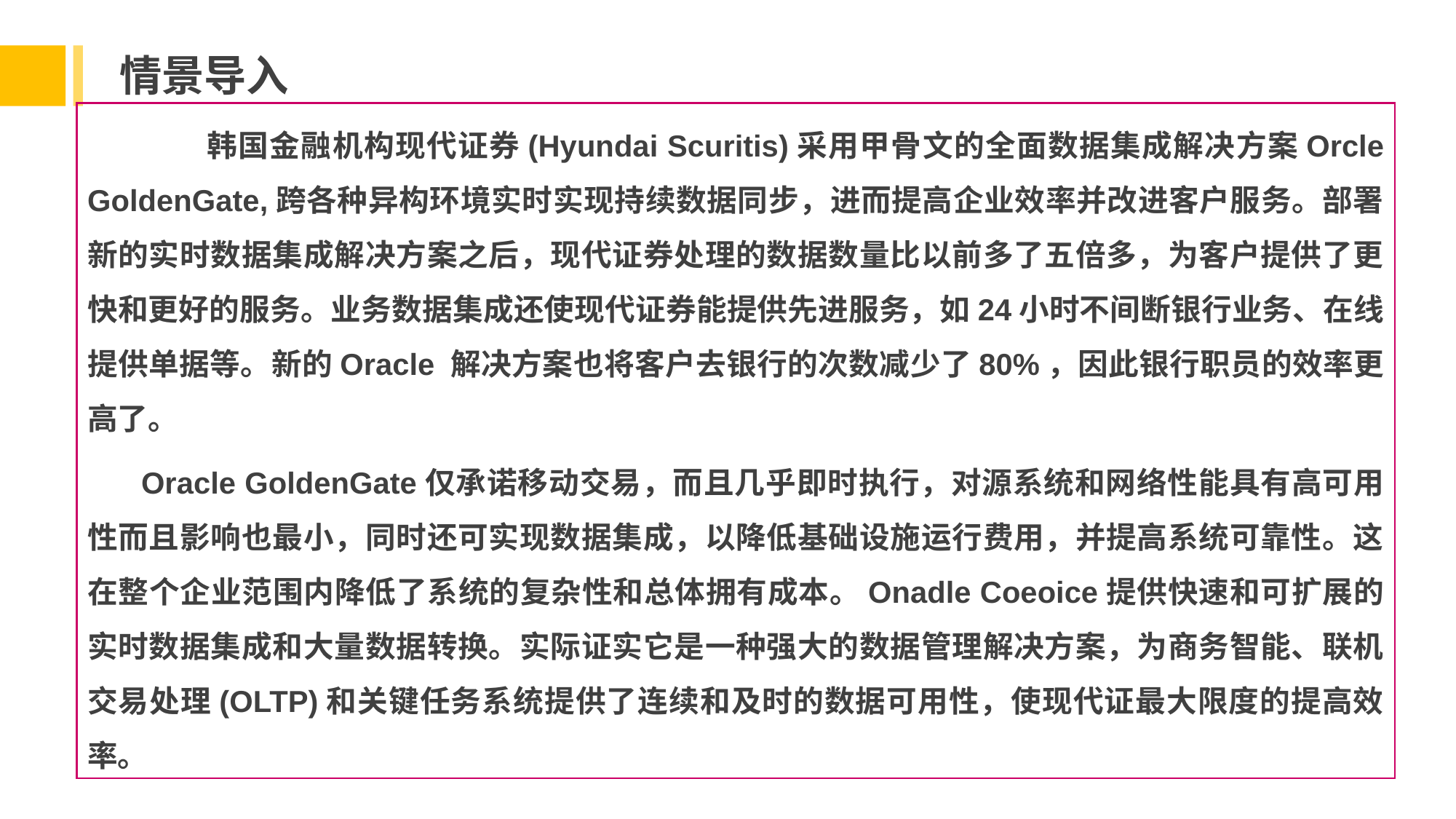

情景导入

              韩国金融机构现代证券(Hyundai Scuritis)采用甲骨文的全面数据集成解决方案Orcle GoldenGate,跨各种异构环境实时实现持续数据同步，进而提高企业效率并改进客户服务。部署新的实时数据集成解决方案之后，现代证券处理的数据数量比以前多了五倍多，为客户提供了更快和更好的服务。业务数据集成还使现代证券能提供先进服务，如24小时不间断银行业务、在线提供单据等。新的Oracle 解决方案也将客户去银行的次数减少了80%，因此银行职员的效率更高了。
      Oracle GoldenGate仅承诺移动交易，而且几乎即时执行，对源系统和网络性能具有高可用性而且影响也最小，同时还可实现数据集成，以降低基础设施运行费用，并提高系统可靠性。这在整个企业范围内降低了系统的复杂性和总体拥有成本。Onadle Coeoice提供快速和可扩展的实时数据集成和大量数据转换。实际证实它是一种强大的数据管理解决方案，为商务智能、联机交易处理(OLTP)和关键任务系统提供了连续和及时的数据可用性，使现代证最大限度的提高效率。